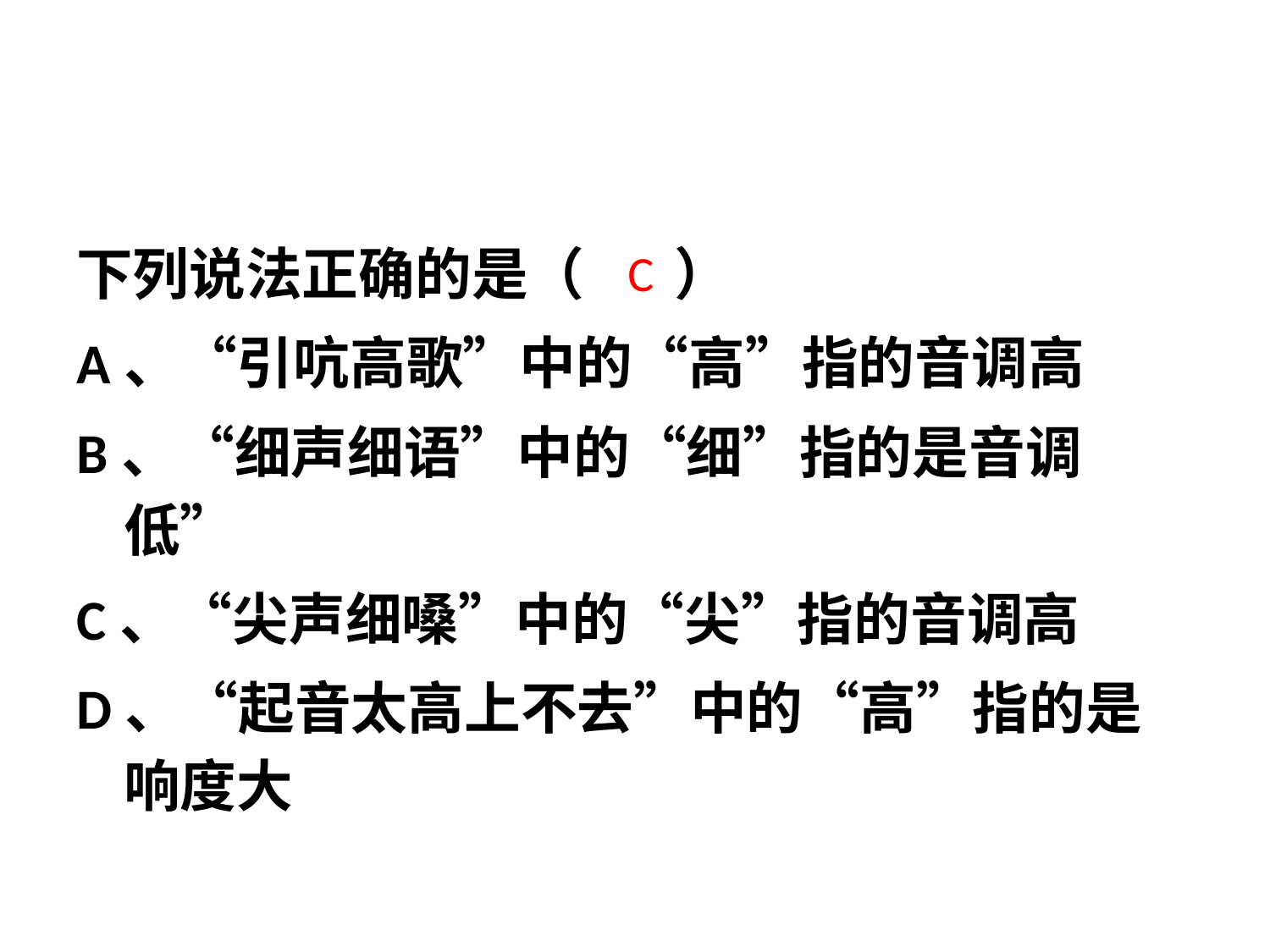

下列说法正确的是（       ）
A、“引吭高歌”中的“高”指的音调高
B、“细声细语”中的“细”指的是音调低”
C、“尖声细嗓”中的“尖”指的音调高
D、“起音太高上不去”中的“高”指的是响度大

C